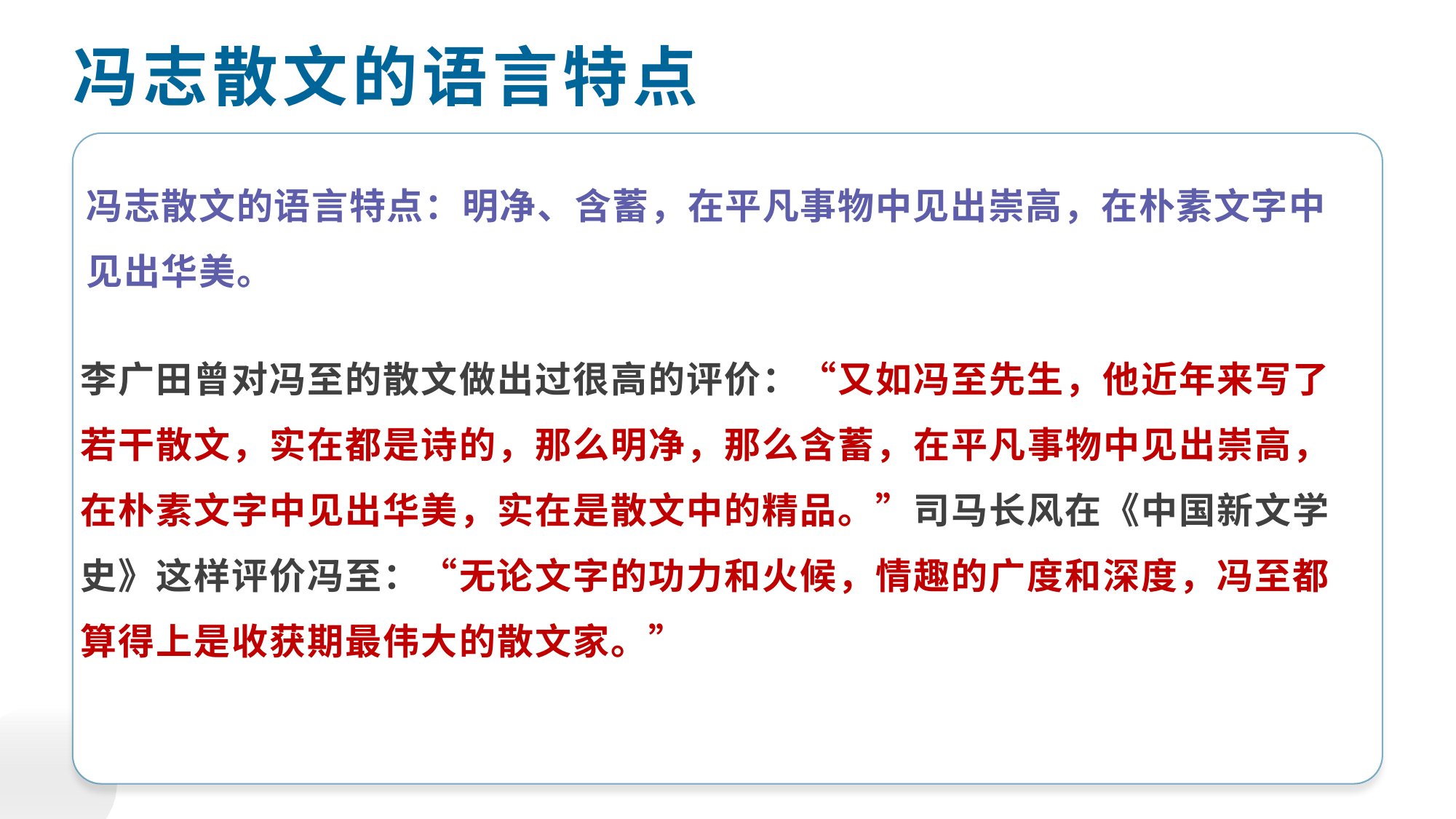

冯志散文的语言特点

冯志散文的语言特点：明净、含蓄，在平凡事物中见出崇高，在朴素文字中见出华美。
李广田曾对冯至的散文做出过很高的评价：“又如冯至先生，他近年来写了若干散文，实在都是诗的，那么明净，那么含蓄，在平凡事物中见出崇高，在朴素文字中见出华美，实在是散文中的精品。”司马长风在《中国新文学史》这样评价冯至：“无论文字的功力和火候，情趣的广度和深度，冯至都算得上是收获期最伟大的散文家。”